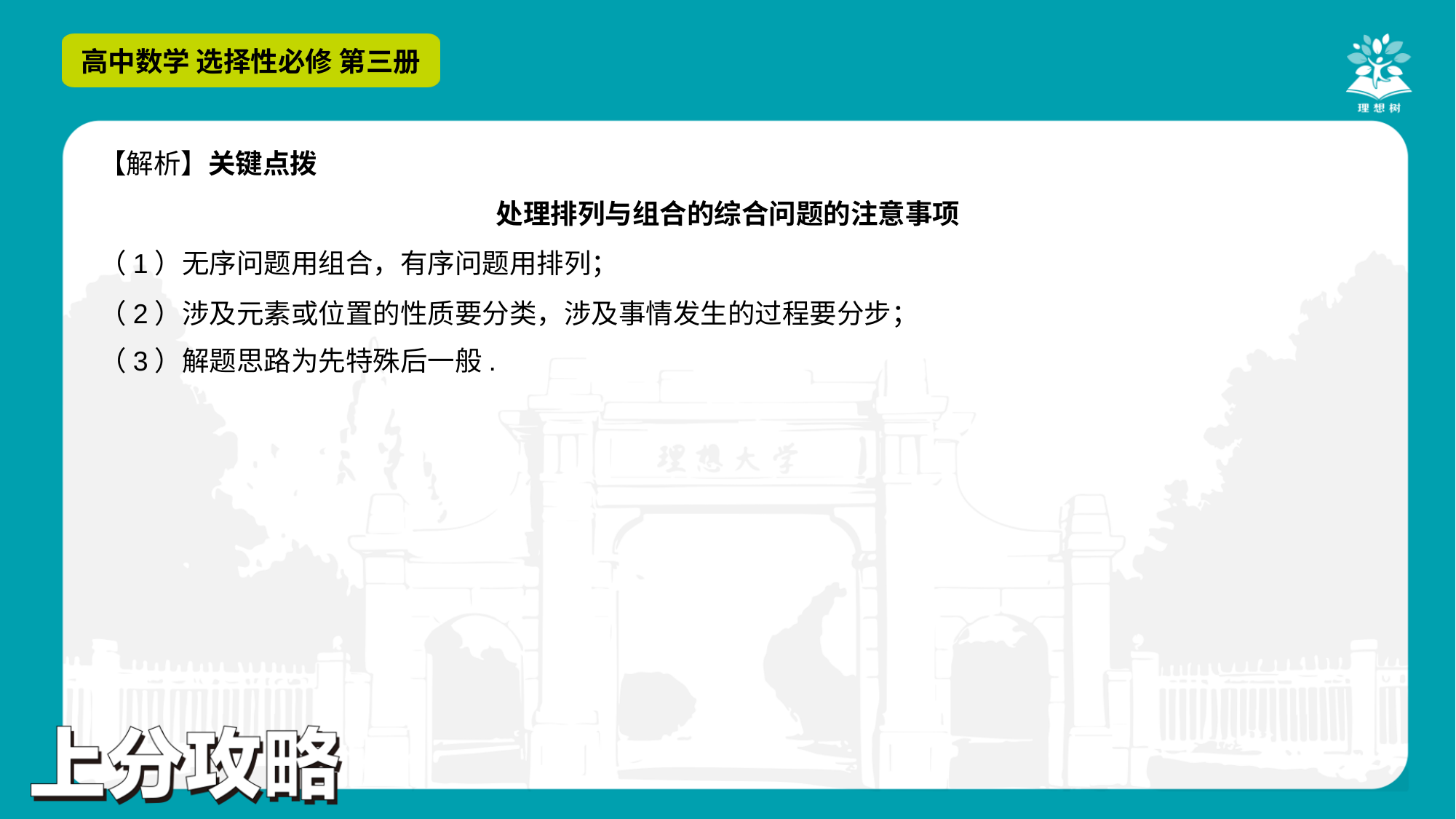

【解析】关键点拨
处理排列与组合的综合问题的注意事项
（1）无序问题用组合，有序问题用排列；
（2）涉及元素或位置的性质要分类，涉及事情发生的过程要分步；
（3）解题思路为先特殊后一般.